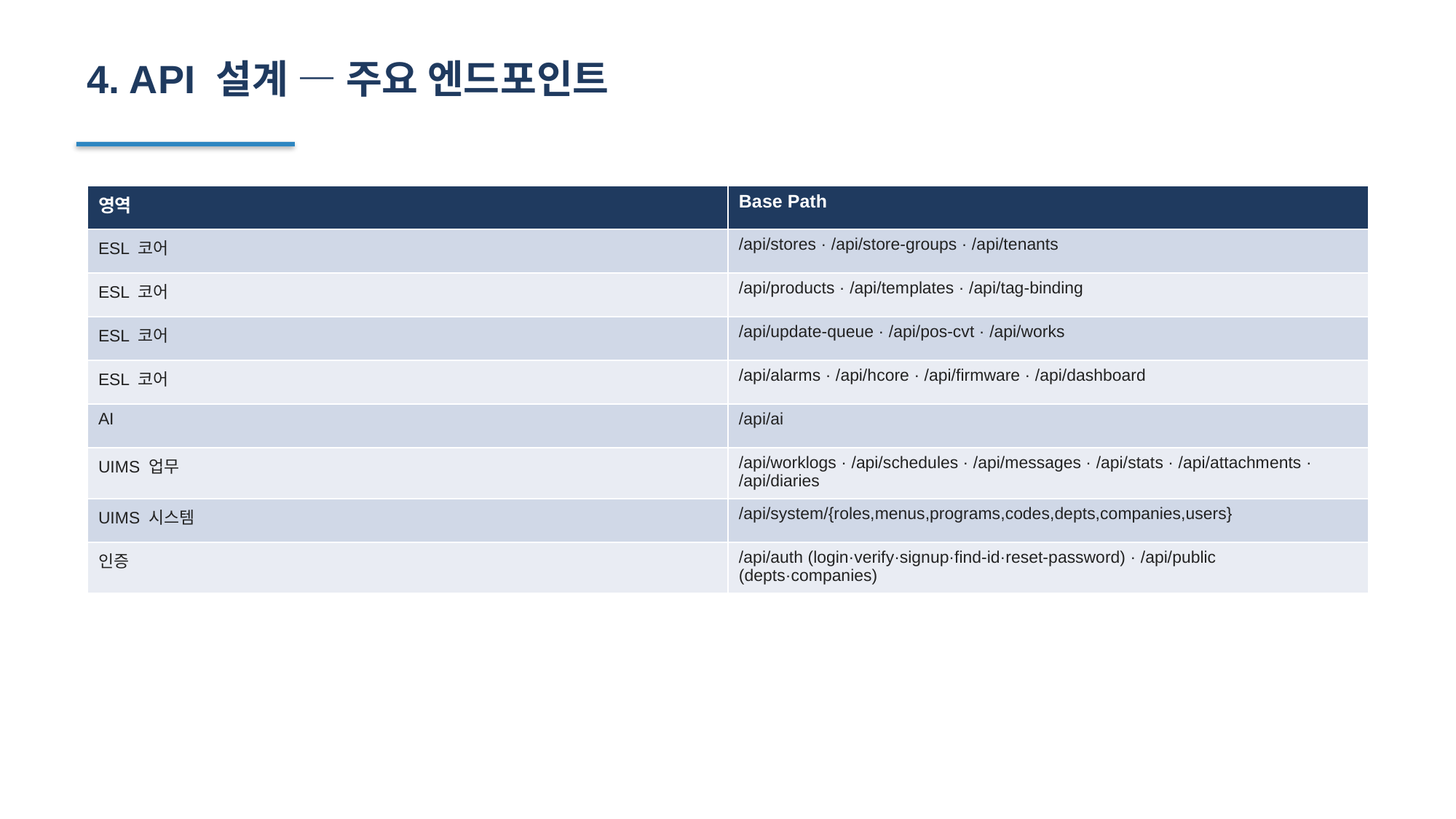

4. API 설계 — 주요 엔드포인트

| 영역 | Base Path |
| --- | --- |
| ESL 코어 | /api/stores · /api/store-groups · /api/tenants |
| ESL 코어 | /api/products · /api/templates · /api/tag-binding |
| ESL 코어 | /api/update-queue · /api/pos-cvt · /api/works |
| ESL 코어 | /api/alarms · /api/hcore · /api/firmware · /api/dashboard |
| AI | /api/ai |
| UIMS 업무 | /api/worklogs · /api/schedules · /api/messages · /api/stats · /api/attachments · /api/diaries |
| UIMS 시스템 | /api/system/{roles,menus,programs,codes,depts,companies,users} |
| 인증 | /api/auth (login·verify·signup·find-id·reset-password) · /api/public (depts·companies) |